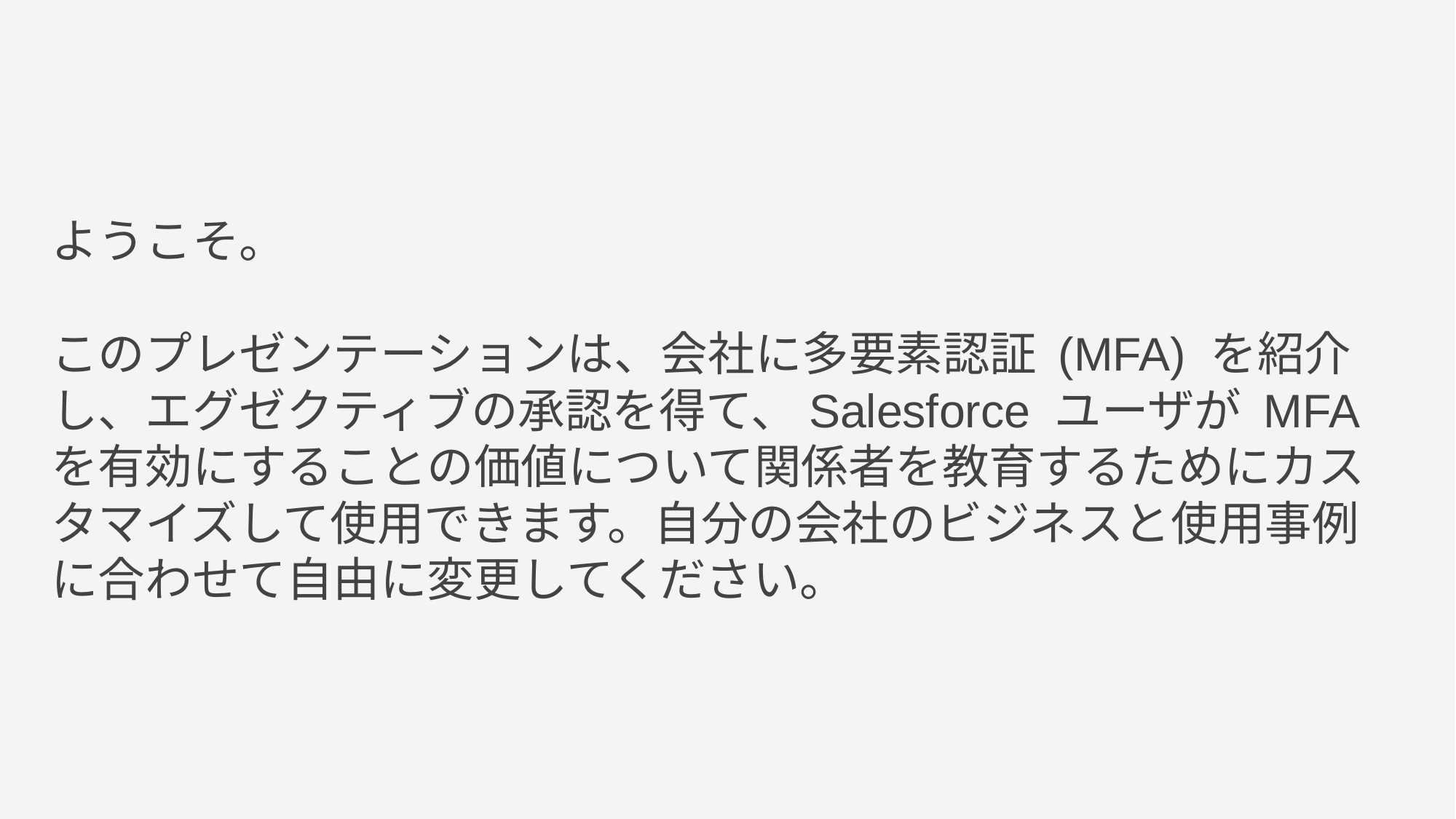

ようこそ。

このプレゼンテーションは、会社に多要素認証 (MFA) を紹介し、エグゼクティブの承認を得て、Salesforce ユーザが MFA を有効にすることの価値について関係者を教育するためにカスタマイズして使用できます。自分の会社のビジネスと使用事例に合わせて自由に変更してください。